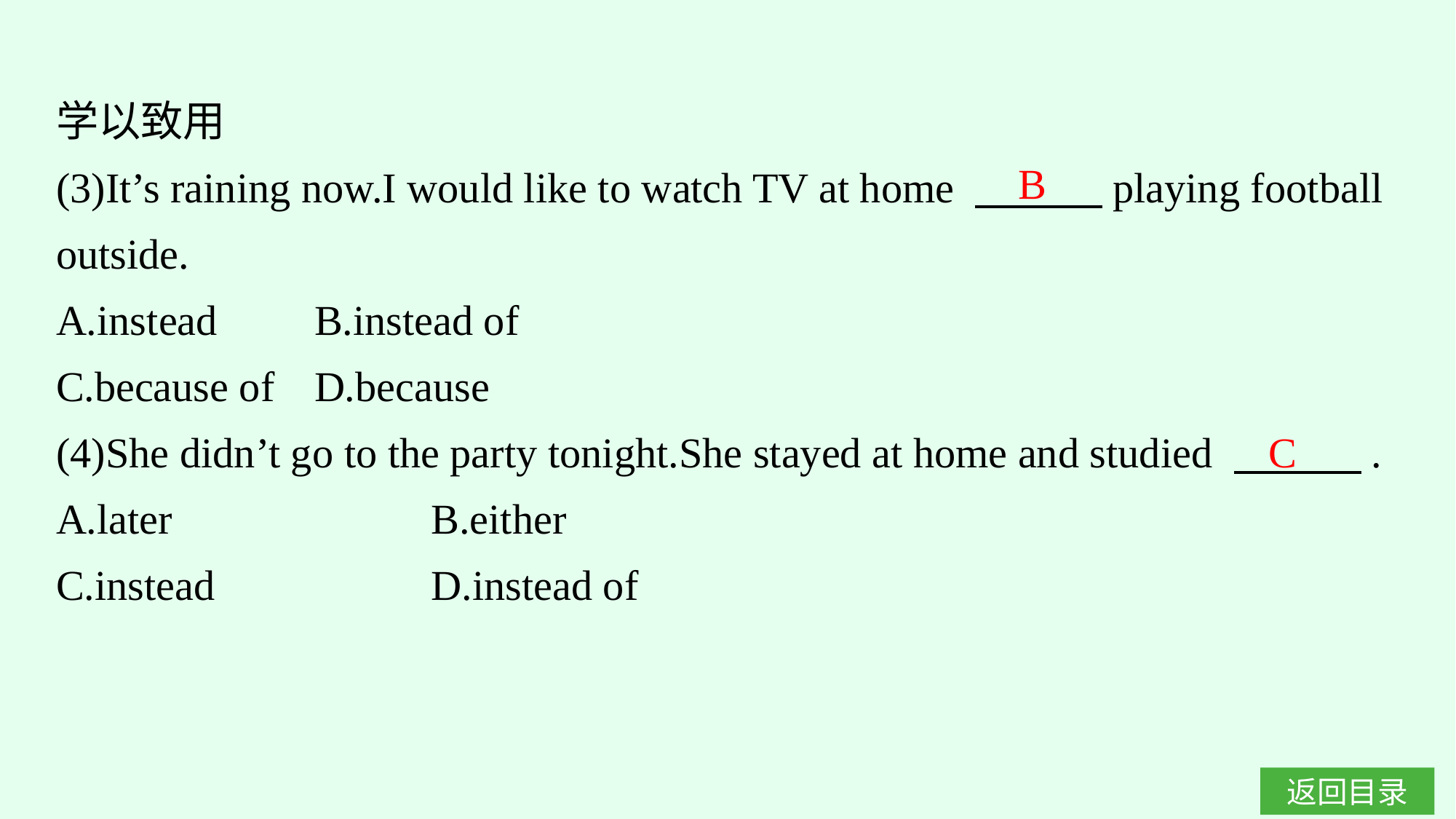

学以致用
(3)It’s raining now.I would like to watch TV at home 　　　playing football outside.
A.instead	B.instead of
C.because of	D.because
(4)She didn’t go to the party tonight.She stayed at home and studied 　　　.
A.later　　　　	B.either
C.instead		D.instead of
B
C